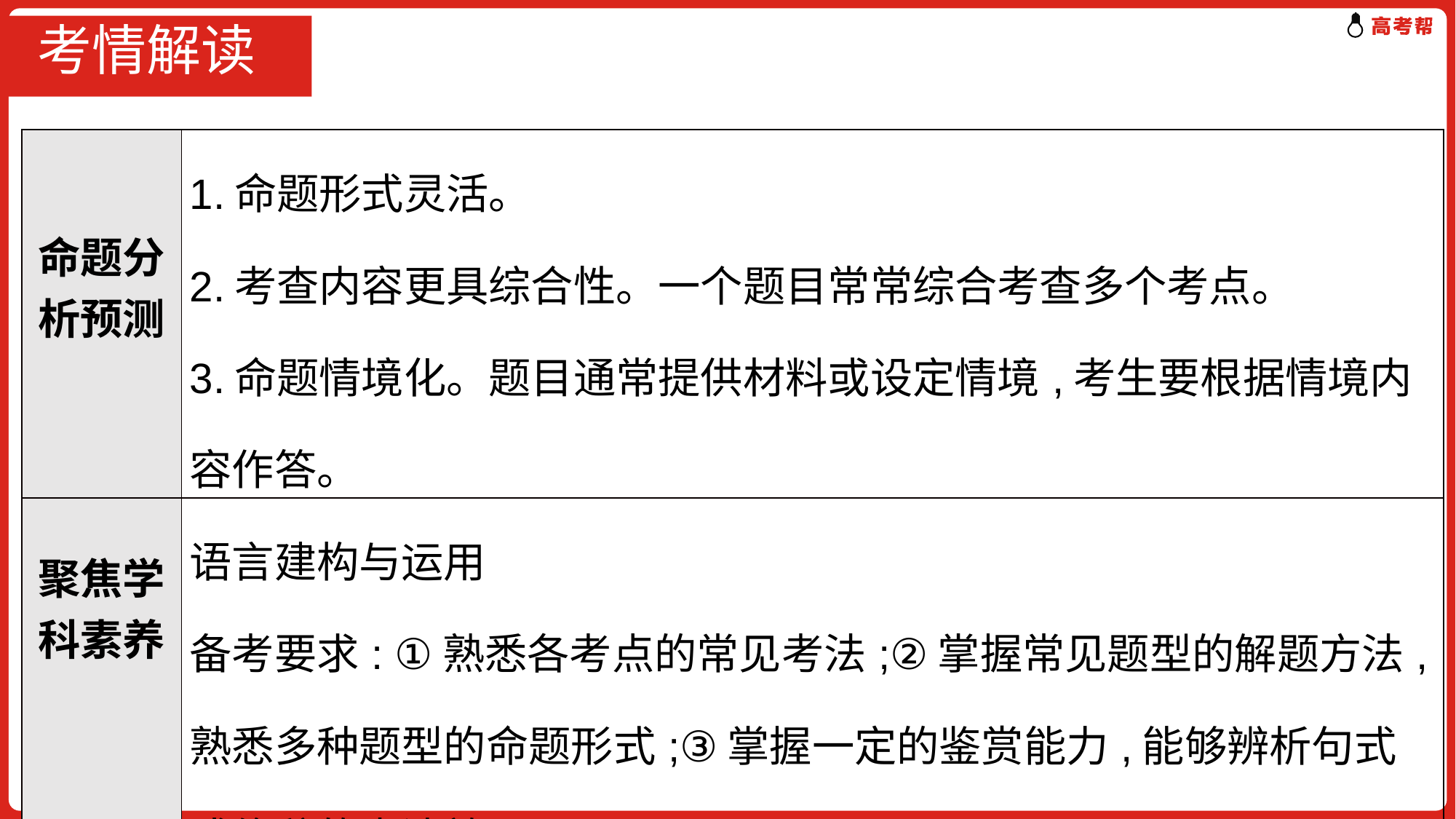

# 考情解读
| 命题分析预测 | 1.命题形式灵活。 2.考查内容更具综合性。一个题目常常综合考查多个考点。 3.命题情境化。题目通常提供材料或设定情境,考生要根据情境内容作答。 |
| --- | --- |
| 聚焦学科素养 | 语言建构与运用 备考要求: ①熟悉各考点的常见考法;②掌握常见题型的解题方法,熟悉多种题型的命题形式;③掌握一定的鉴赏能力,能够辨析句式或修辞的表达效果。 |